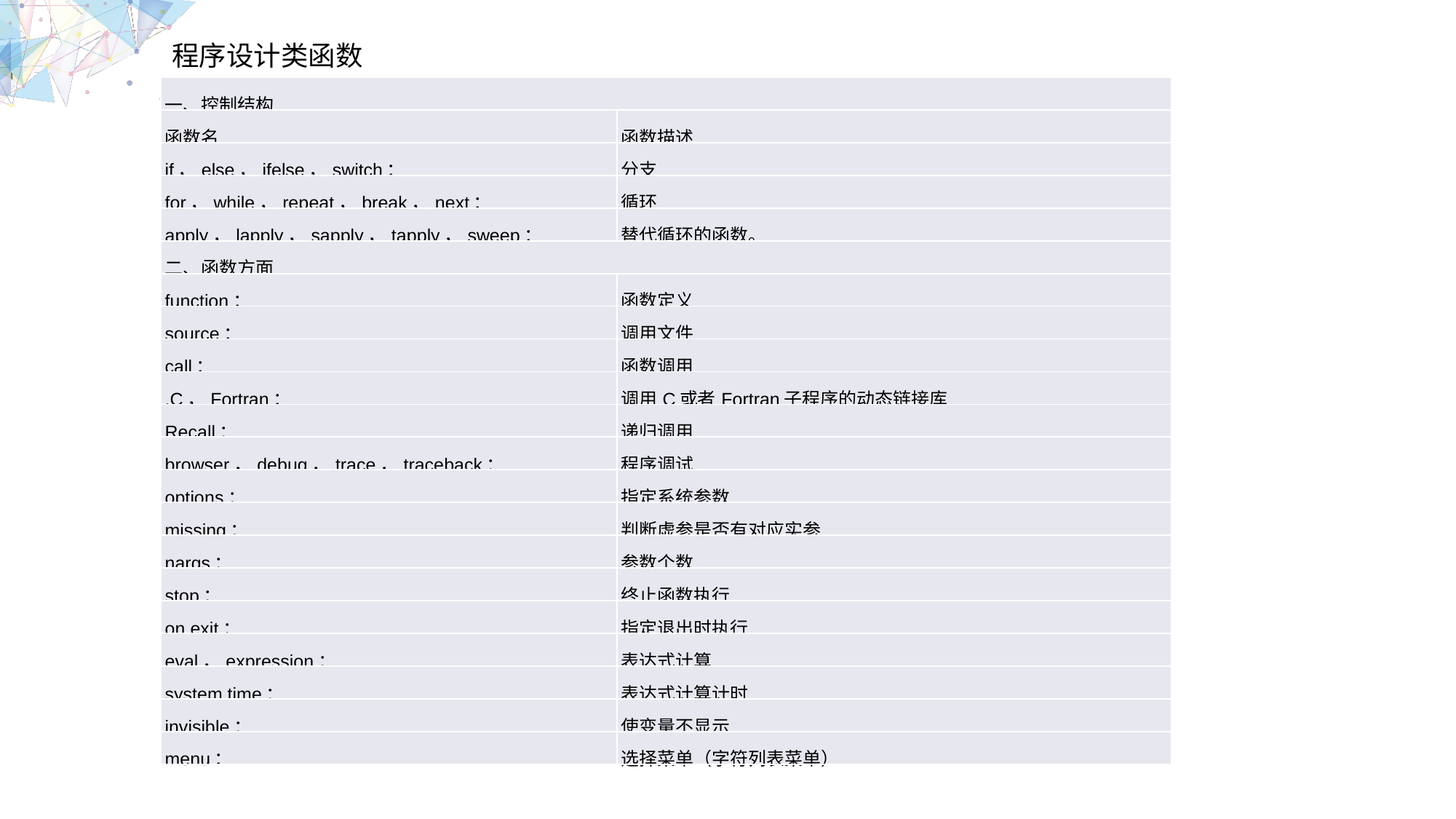

程序设计类函数
| 一、控制结构 |  |
| --- | --- |
| 函数名 | 函数描述 |
| if，else，ifelse，switch： | 分支 |
| for，while，repeat，break，next： | 循环 |
| apply，lapply，sapply，tapply，sweep： | 替代循环的函数。 |
| 二、函数方面 |  |
| function： | 函数定义 |
| source： | 调用文件 |
| call： | 函数调用 |
| .C，Fortran： | 调用C或者Fortran子程序的动态链接库 |
| Recall： | 递归调用 |
| browser，debug，trace，traceback： | 程序调试 |
| options： | 指定系统参数 |
| missing： | 判断虚参是否有对应实参 |
| nargs： | 参数个数 |
| stop： | 终止函数执行 |
| on.exit： | 指定退出时执行 |
| eval，expression： | 表达式计算 |
| system.time： | 表达式计算计时 |
| invisible： | 使变量不显示 |
| menu： | 选择菜单（字符列表菜单） |